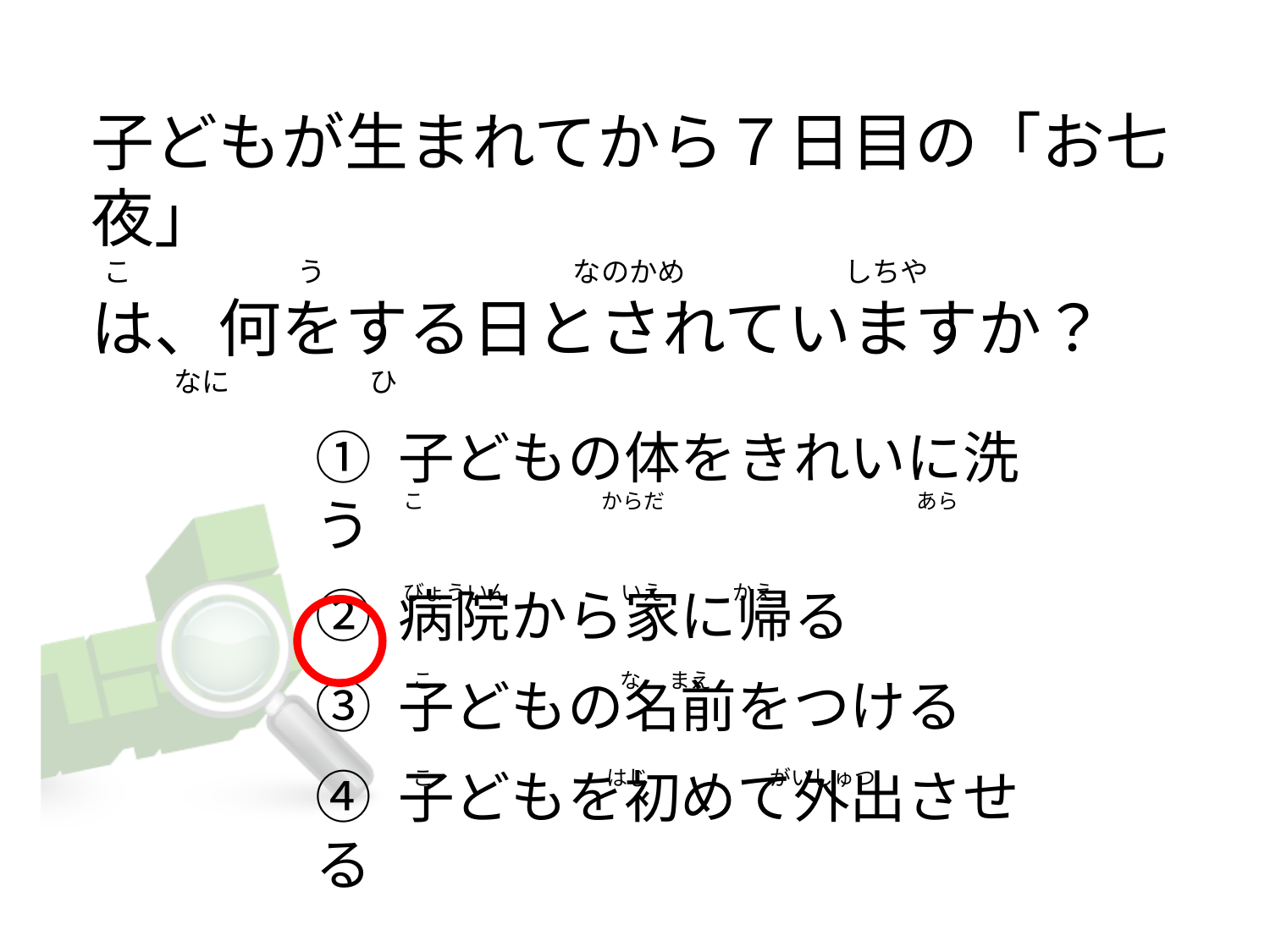

# 子どもが生まれてから７日目の「お七夜」   こ                          う                                       なのかめ                         しちや は、何をする日とされていますか？              なに                      ひ
① 子どもの体をきれいに洗う
② 病院から家に帰る
③ 子どもの名前をつける
④ 子どもを初めて外出させる
こ                                      からだ                                                      あら
びょういん                        いえ               かえ

 こ                                        な      まえ
 こ                                     はじ                          がいしゅつ